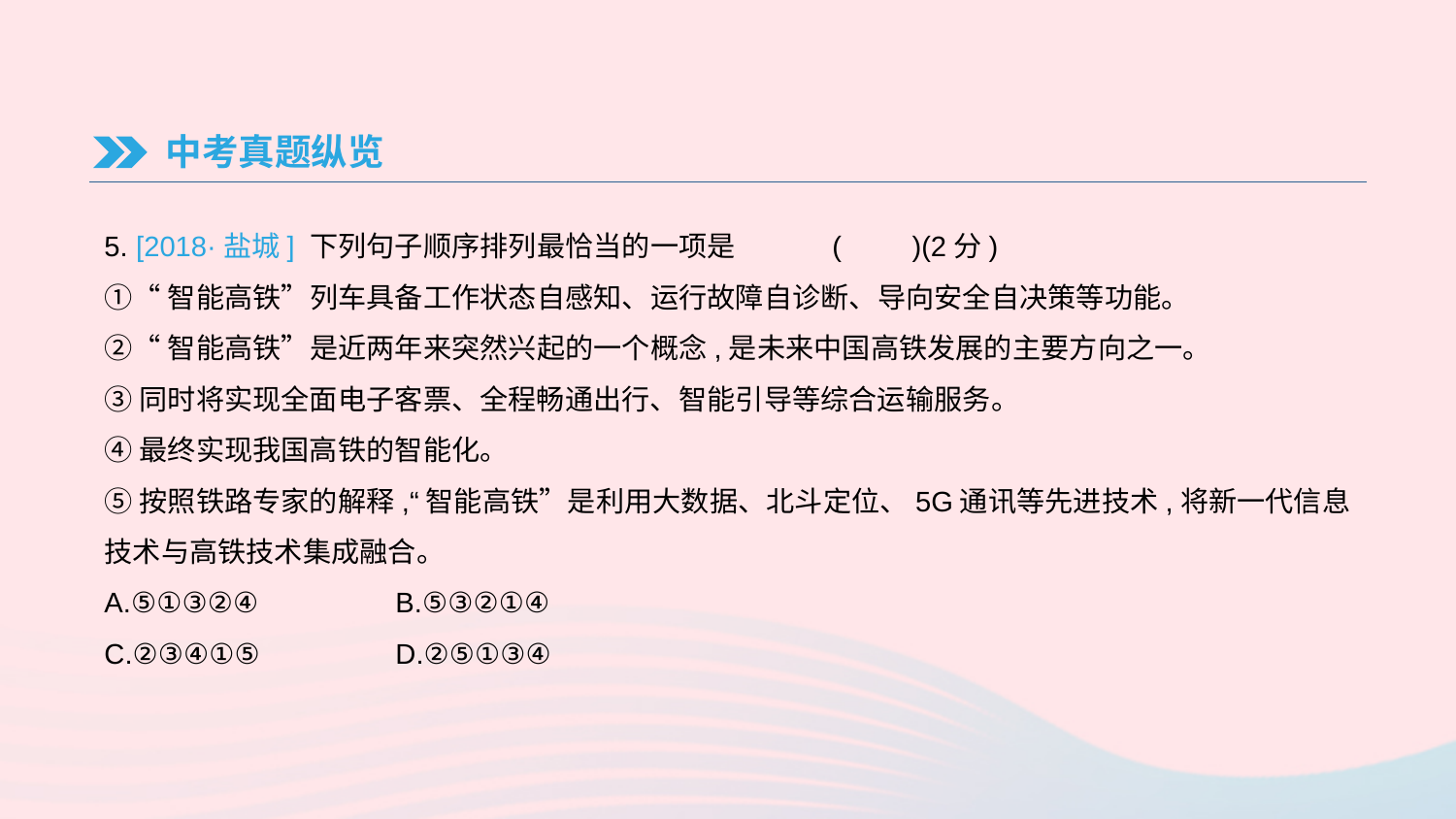

中考真题纵览

5. [2018·盐城] 下列句子顺序排列最恰当的一项是	(　　)(2分)
①“智能高铁”列车具备工作状态自感知、运行故障自诊断、导向安全自决策等功能。
②“智能高铁”是近两年来突然兴起的一个概念,是未来中国高铁发展的主要方向之一。
③同时将实现全面电子客票、全程畅通出行、智能引导等综合运输服务。
④最终实现我国高铁的智能化。
⑤按照铁路专家的解释,“智能高铁”是利用大数据、北斗定位、5G通讯等先进技术,将新一代信息技术与高铁技术集成融合。
A.⑤①③②④	B.⑤③②①④
C.②③④①⑤	D.②⑤①③④